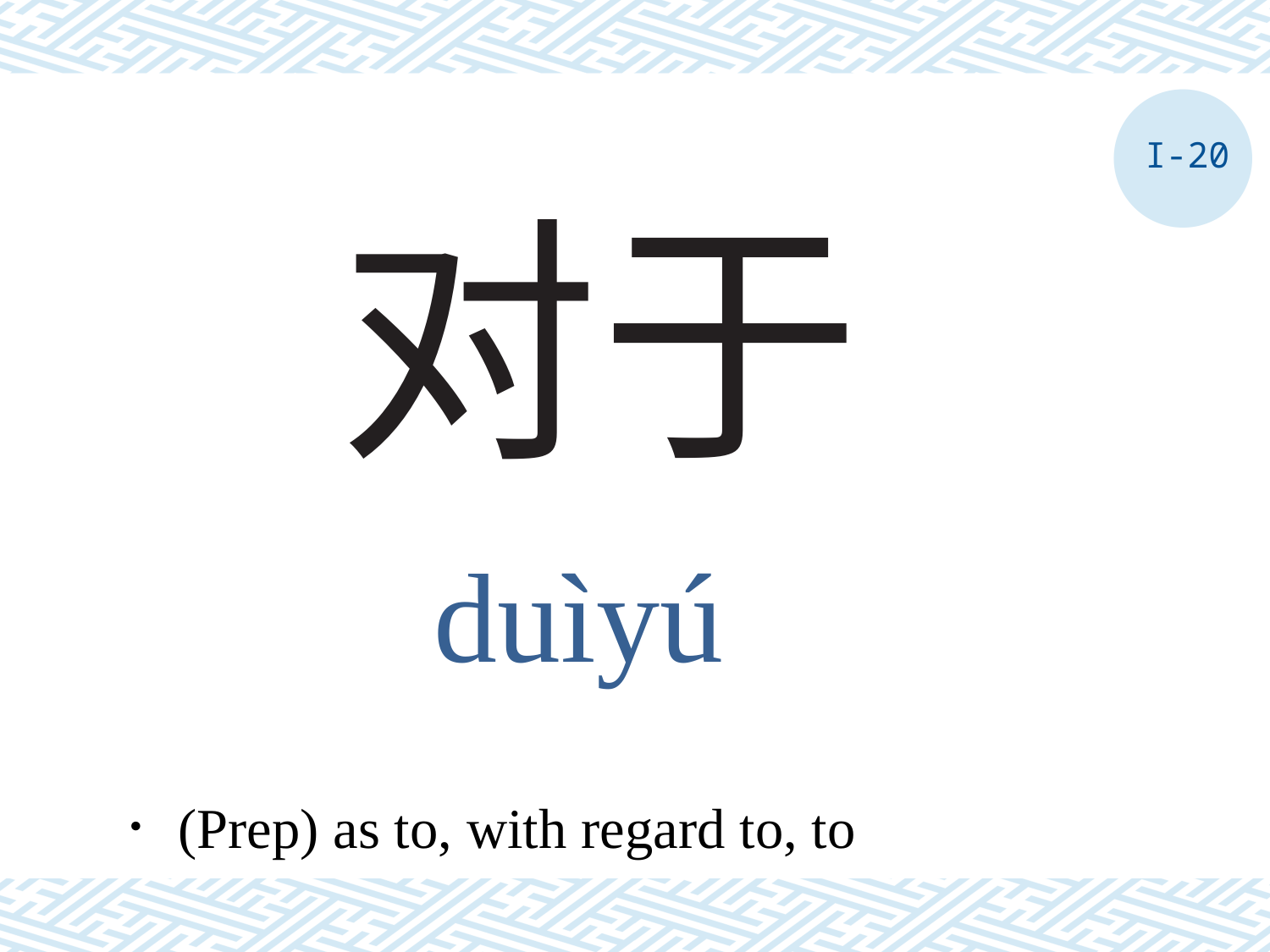

I-20

# 对于
duìyú
．(Prep) as to, with regard to, to